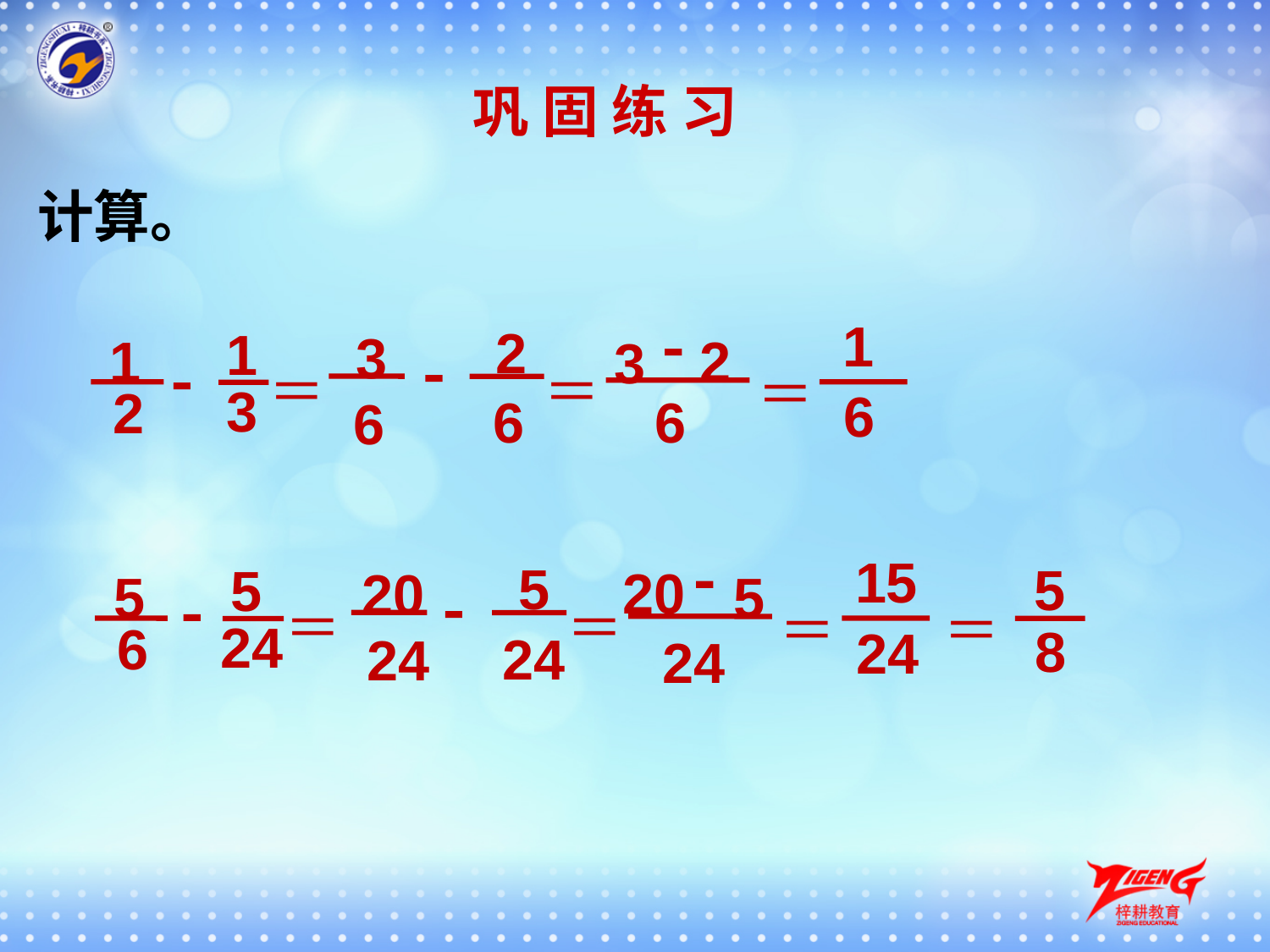

巩 固 练 习
计算。
   2
 6

   3
 6

−
＝
1

 3
1
2
＝
−
 2
    3
−
6

 1

6
＝

   5
 24

20
 24

−
＝
20
 5
−
24

5

 24
5
6
＝
−
 15

24
＝
5

8
＝